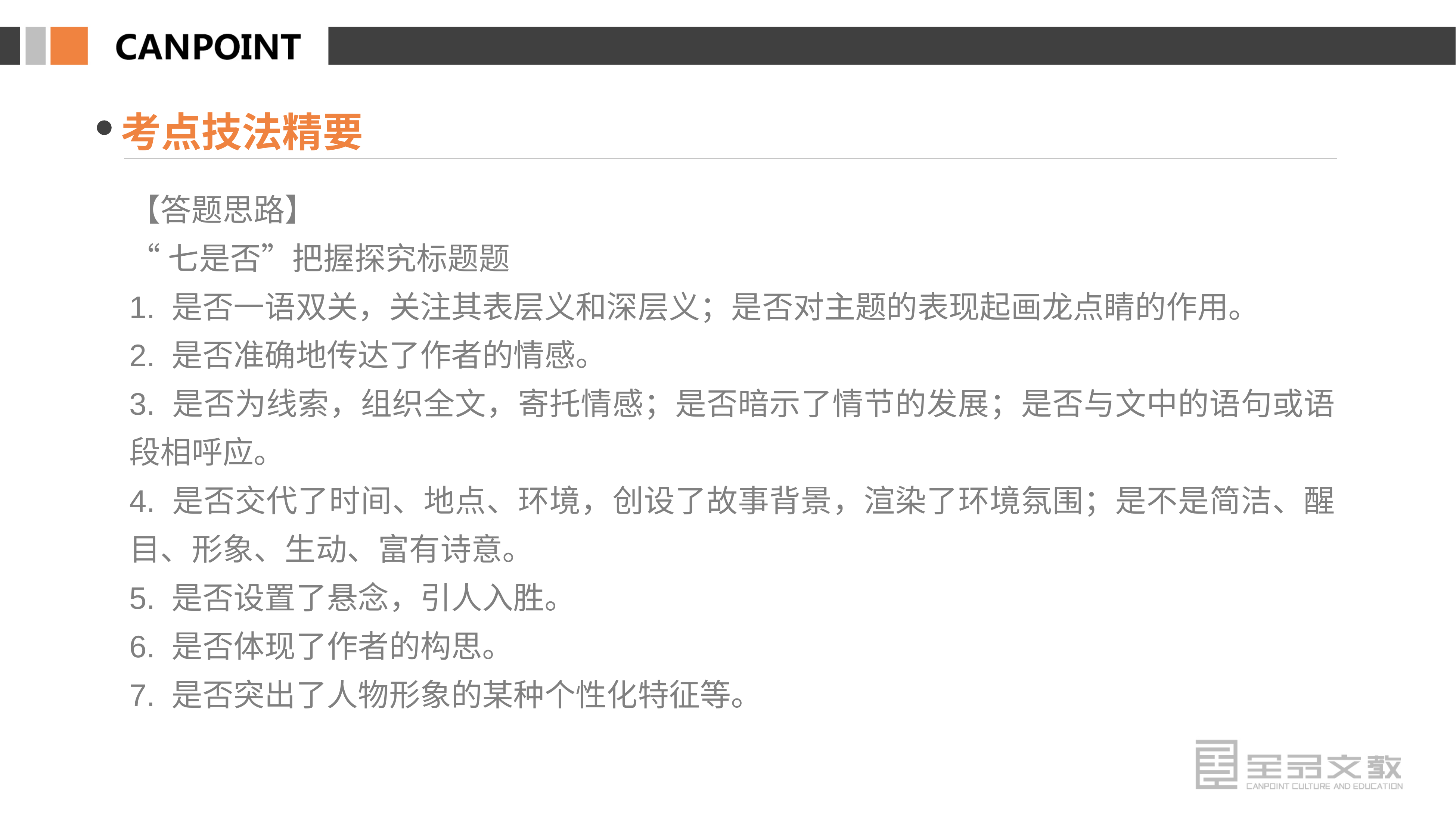

考点技法精要

【答题思路】
“七是否”把握探究标题题
1. 是否一语双关，关注其表层义和深层义；是否对主题的表现起画龙点睛的作用。
2. 是否准确地传达了作者的情感。
3. 是否为线索，组织全文，寄托情感；是否暗示了情节的发展；是否与文中的语句或语段相呼应。
4. 是否交代了时间、地点、环境，创设了故事背景，渲染了环境氛围；是不是简洁、醒目、形象、生动、富有诗意。
5. 是否设置了悬念，引人入胜。
6. 是否体现了作者的构思。
7. 是否突出了人物形象的某种个性化特征等。